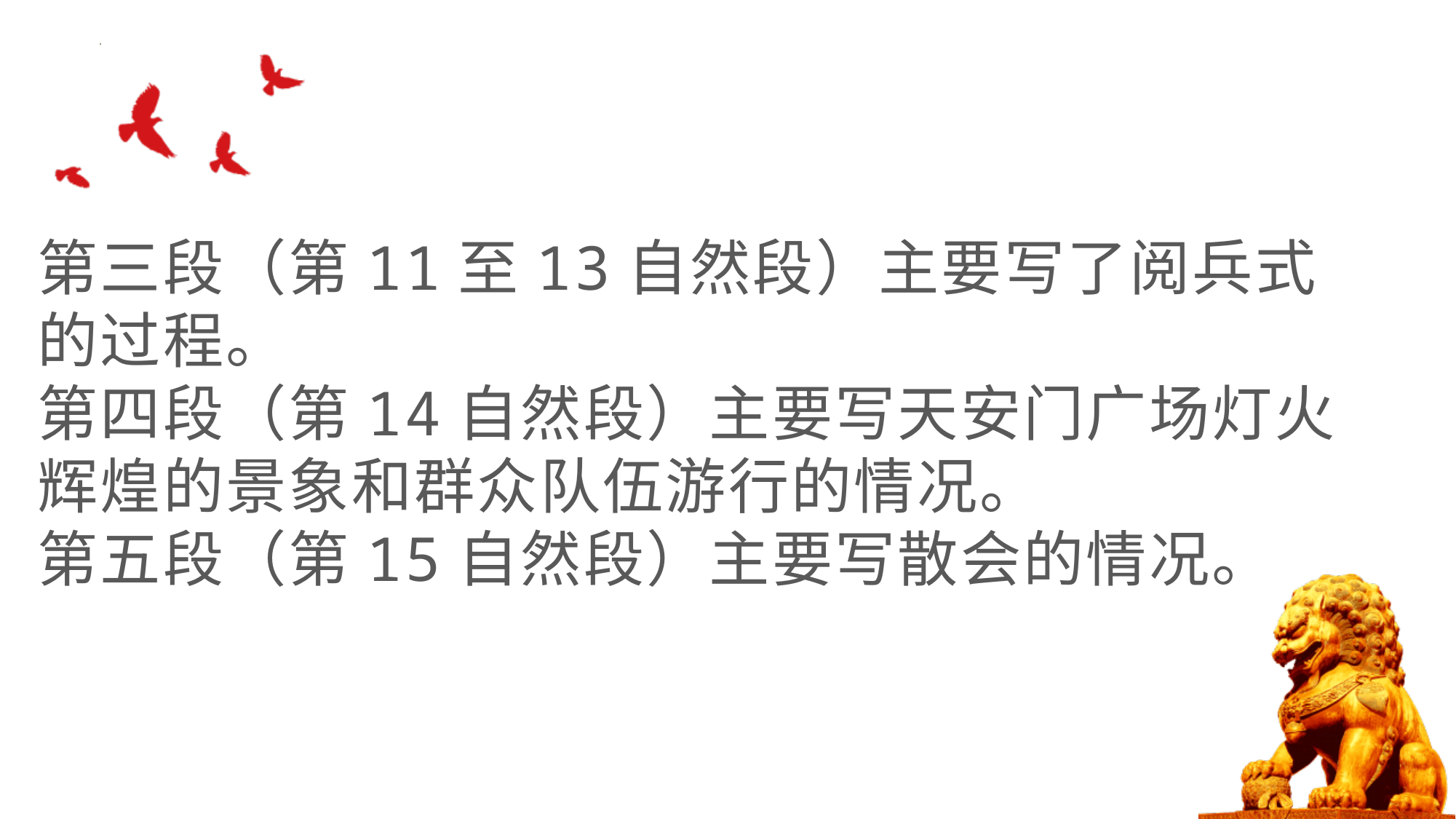

第三段（第11至13自然段）主要写了阅兵式的过程。
第四段（第14自然段）主要写天安门广场灯火辉煌的景象和群众队伍游行的情况。
第五段（第15自然段）主要写散会的情况。